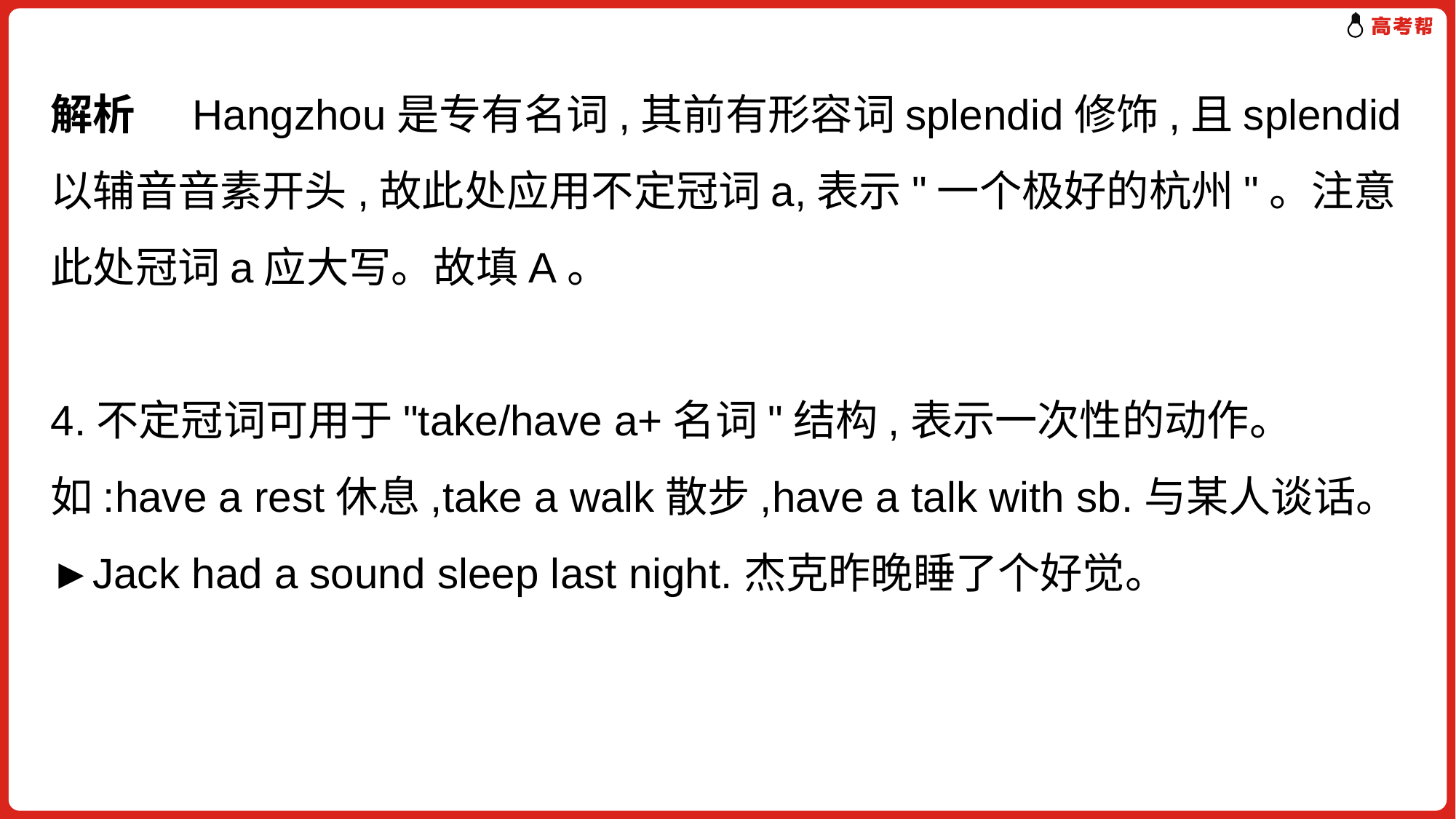

解析     Hangzhou是专有名词,其前有形容词splendid修饰,且splendid以辅音音素开头,故此处应用不定冠词a,表示"一个极好的杭州"。注意此处冠词a应大写。故填A。

4.不定冠词可用于"take/have a+名词"结构,表示一次性的动作。如:have a rest休息,take a walk散步,have a talk with sb.与某人谈话。
►Jack had a sound sleep last night.杰克昨晚睡了个好觉。